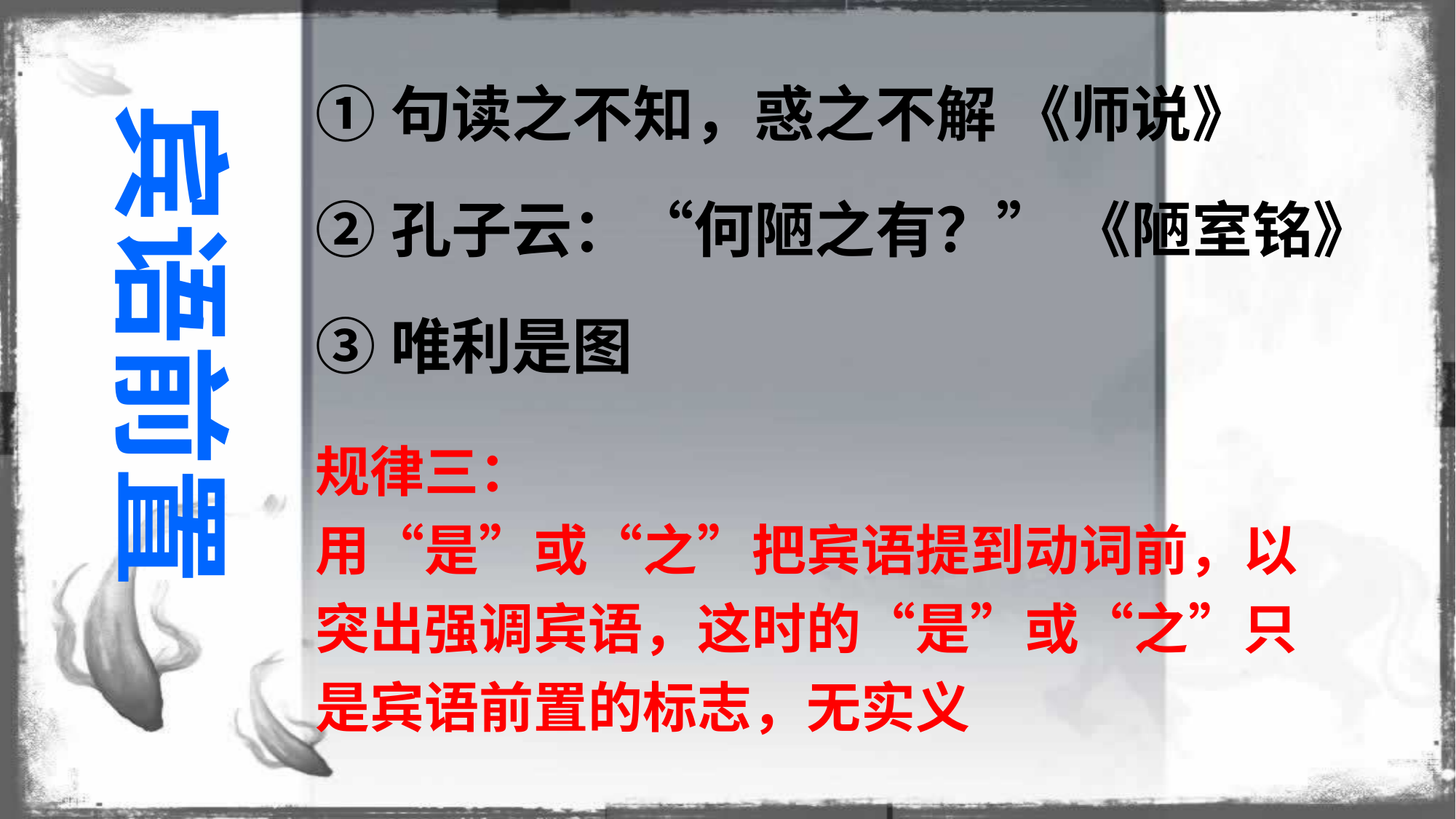

①句读之不知，惑之不解 《师说》
②孔子云：“何陋之有？” 《陋室铭》
③唯利是图
宾语前置
规律三：
用“是”或“之”把宾语提到动词前，以突出强调宾语，这时的“是”或“之”只是宾语前置的标志，无实义